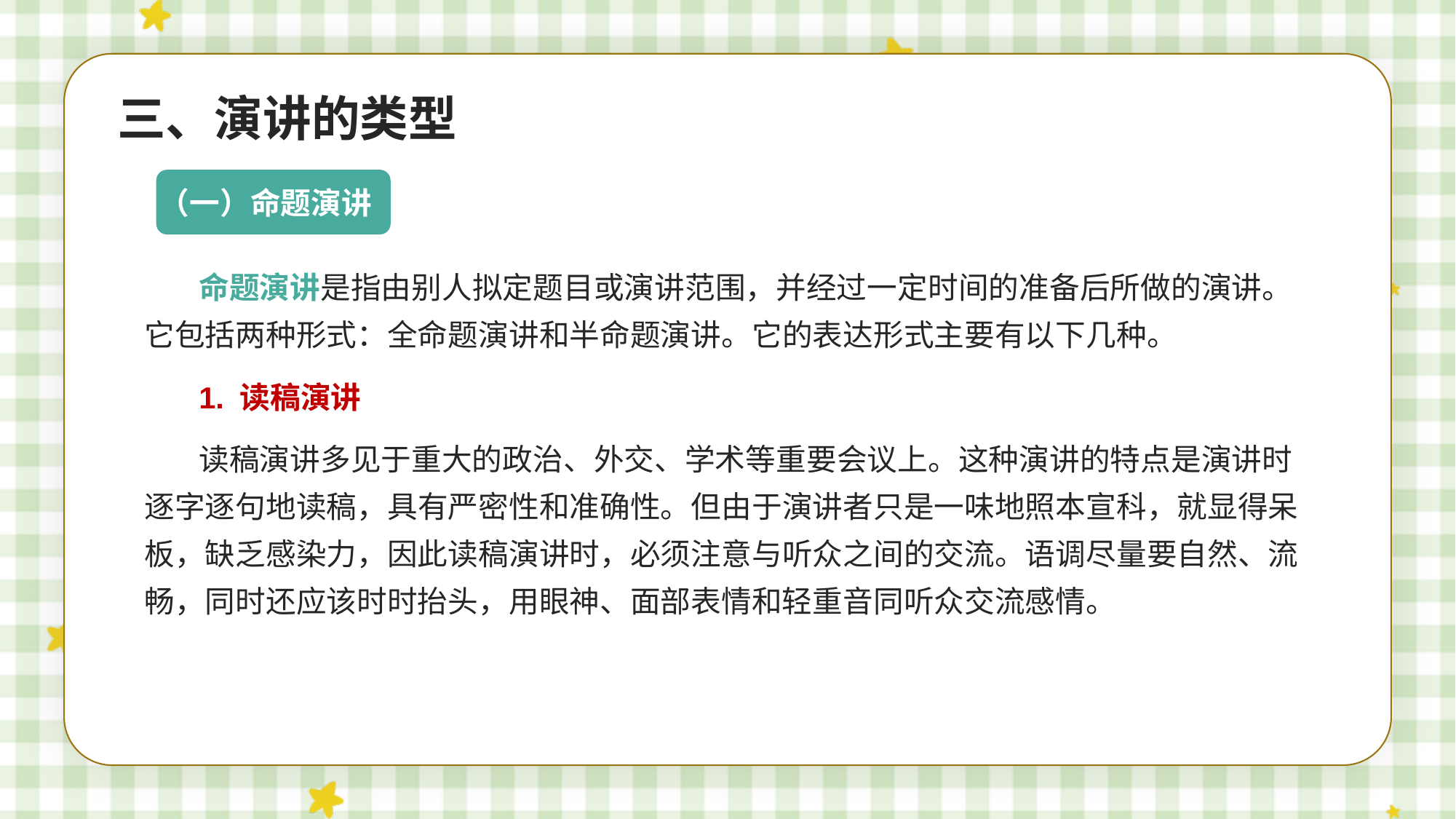

三、演讲的类型
（一）命题演讲
命题演讲是指由别人拟定题目或演讲范围，并经过一定时间的准备后所做的演讲。它包括两种形式：全命题演讲和半命题演讲。它的表达形式主要有以下几种。
1. 读稿演讲
读稿演讲多见于重大的政治、外交、学术等重要会议上。这种演讲的特点是演讲时逐字逐句地读稿，具有严密性和准确性。但由于演讲者只是一味地照本宣科，就显得呆板，缺乏感染力，因此读稿演讲时，必须注意与听众之间的交流。语调尽量要自然、流畅，同时还应该时时抬头，用眼神、面部表情和轻重音同听众交流感情。